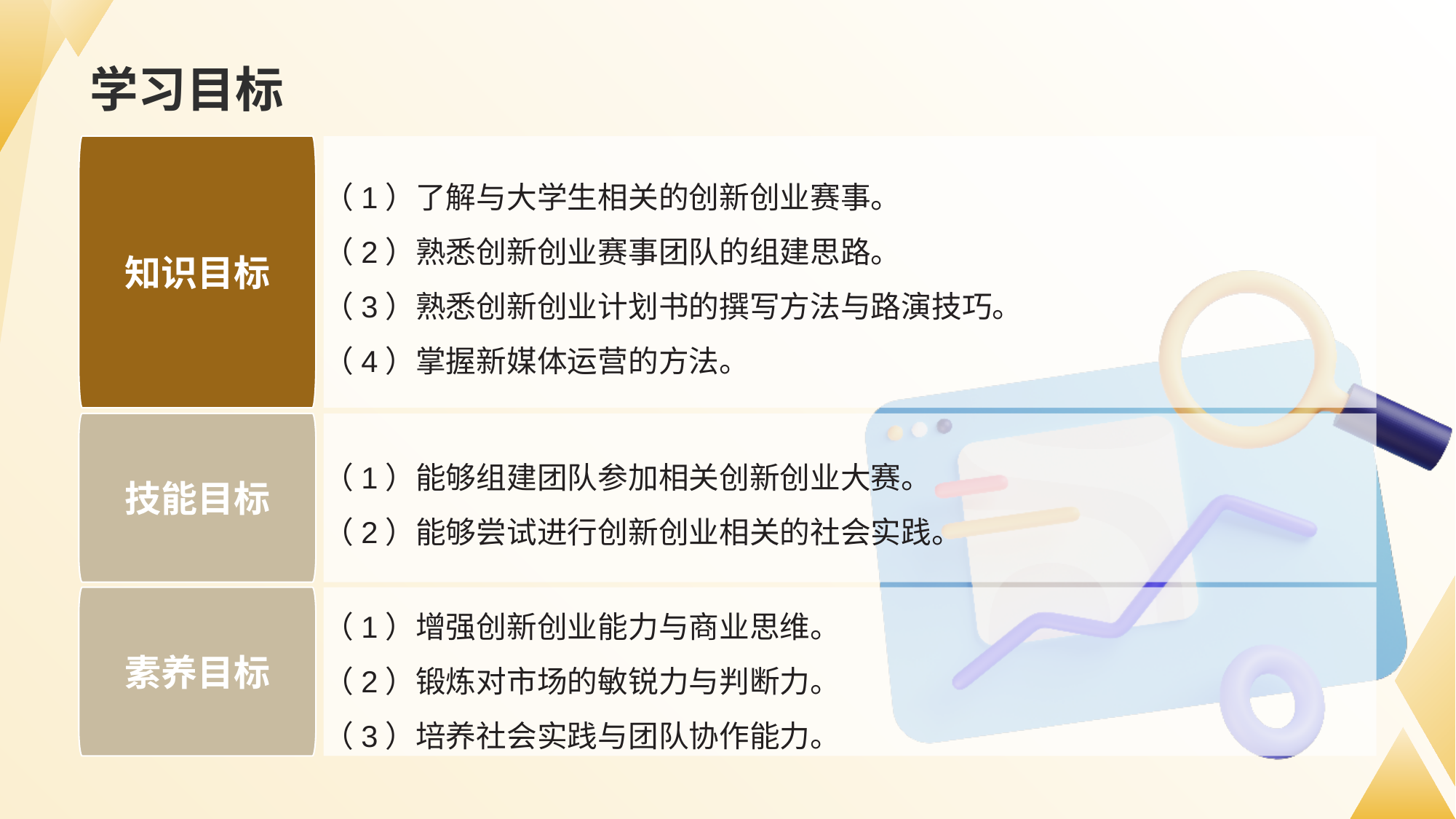

# 学习目标
（1）了解与大学生相关的创新创业赛事。
（2）熟悉创新创业赛事团队的组建思路。
（3）熟悉创新创业计划书的撰写方法与路演技巧。
（4）掌握新媒体运营的方法。
知识目标
技能目标
素养目标
（1）能够组建团队参加相关创新创业大赛。
（2）能够尝试进行创新创业相关的社会实践。
（1）增强创新创业能力与商业思维。
（2）锻炼对市场的敏锐力与判断力。
（3）培养社会实践与团队协作能力。